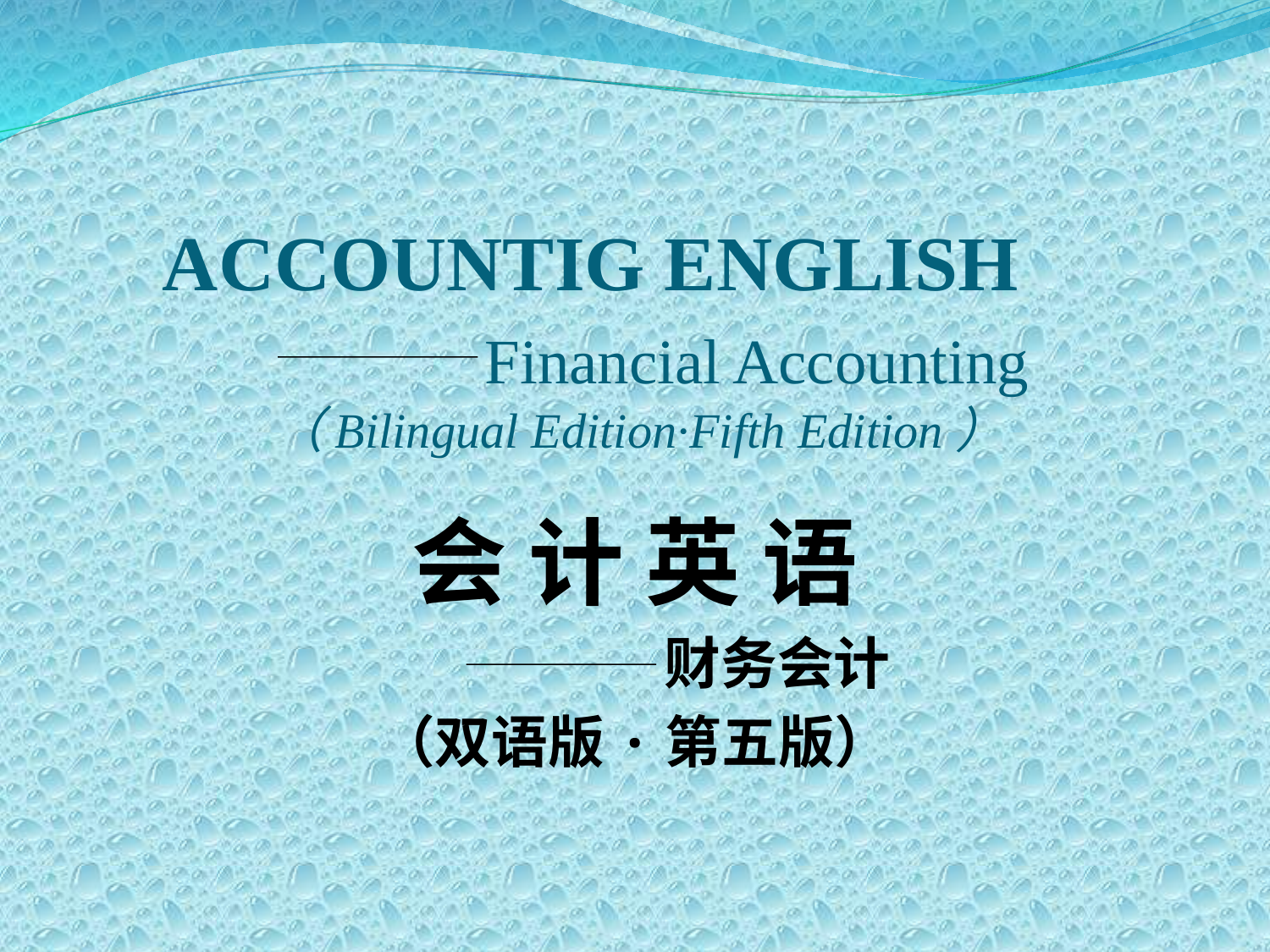

# ACCOUNTIG ENGLISH Financial Accounting （Bilingual Edition·Fifth Edition）

会 计 英 语
                     财务会计
（双语版·第五版）